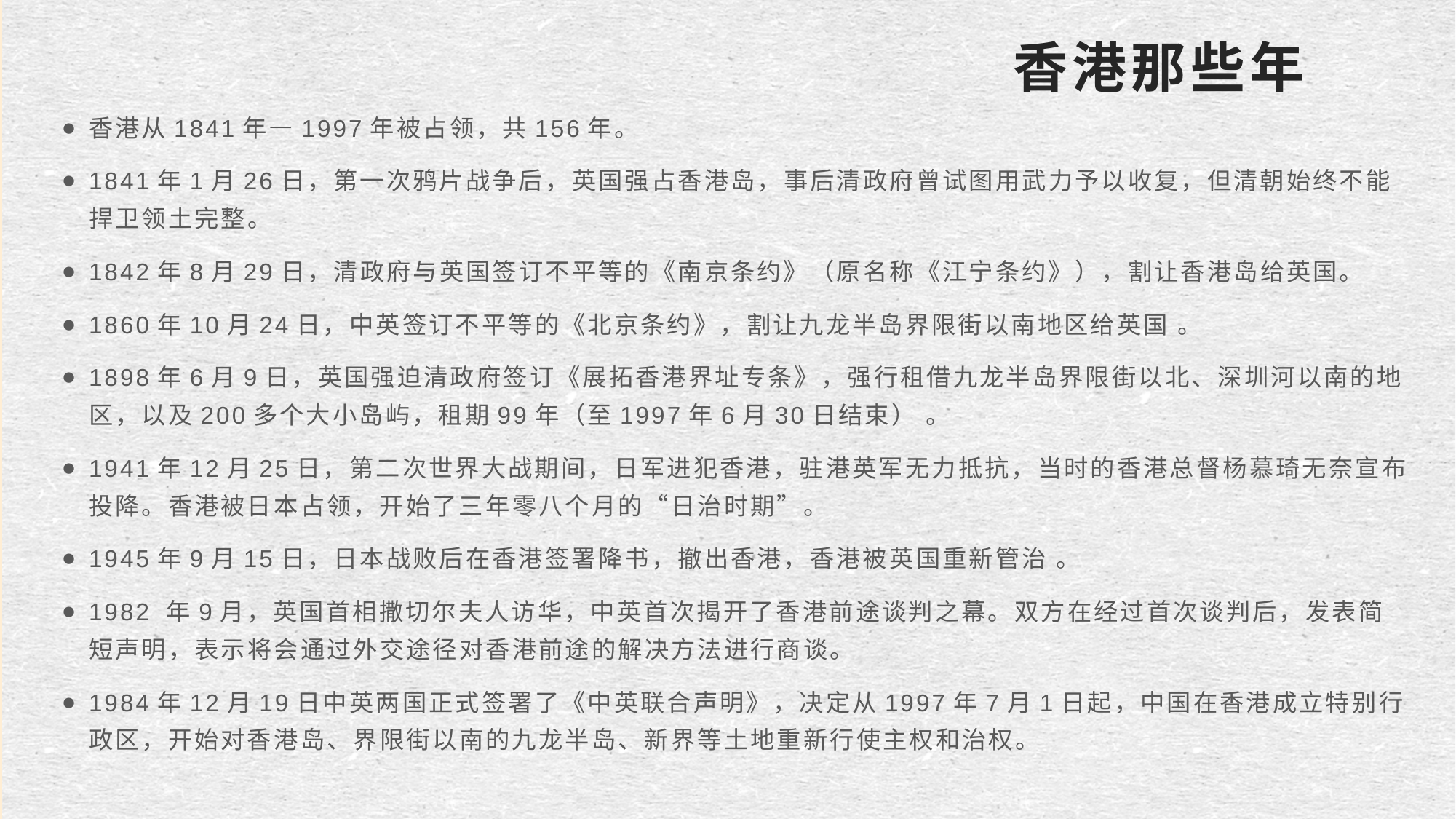

# 香港那些年
香港从1841年—1997年被占领，共156年。
1841年1月26日，第一次鸦片战争后，英国强占香港岛，事后清政府曾试图用武力予以收复，但清朝始终不能捍卫领土完整。
1842年8月29日，清政府与英国签订不平等的《南京条约》（原名称《江宁条约》），割让香港岛给英国。
1860年10月24日，中英签订不平等的《北京条约》，割让九龙半岛界限街以南地区给英国 。
1898年6月9日，英国强迫清政府签订《展拓香港界址专条》，强行租借九龙半岛界限街以北、深圳河以南的地区，以及200多个大小岛屿，租期99年（至1997年6月30日结束） 。
1941年12月25日，第二次世界大战期间，日军进犯香港，驻港英军无力抵抗，当时的香港总督杨慕琦无奈宣布投降。香港被日本占领，开始了三年零八个月的“日治时期”。
1945年9月15日，日本战败后在香港签署降书，撤出香港，香港被英国重新管治 。
1982 年9月，英国首相撒切尔夫人访华，中英首次揭开了香港前途谈判之幕。双方在经过首次谈判后，发表简短声明，表示将会通过外交途径对香港前途的解决方法进行商谈。
1984年12月19日中英两国正式签署了《中英联合声明》，决定从1997年7月1日起，中国在香港成立特别行政区，开始对香港岛、界限街以南的九龙半岛、新界等土地重新行使主权和治权。